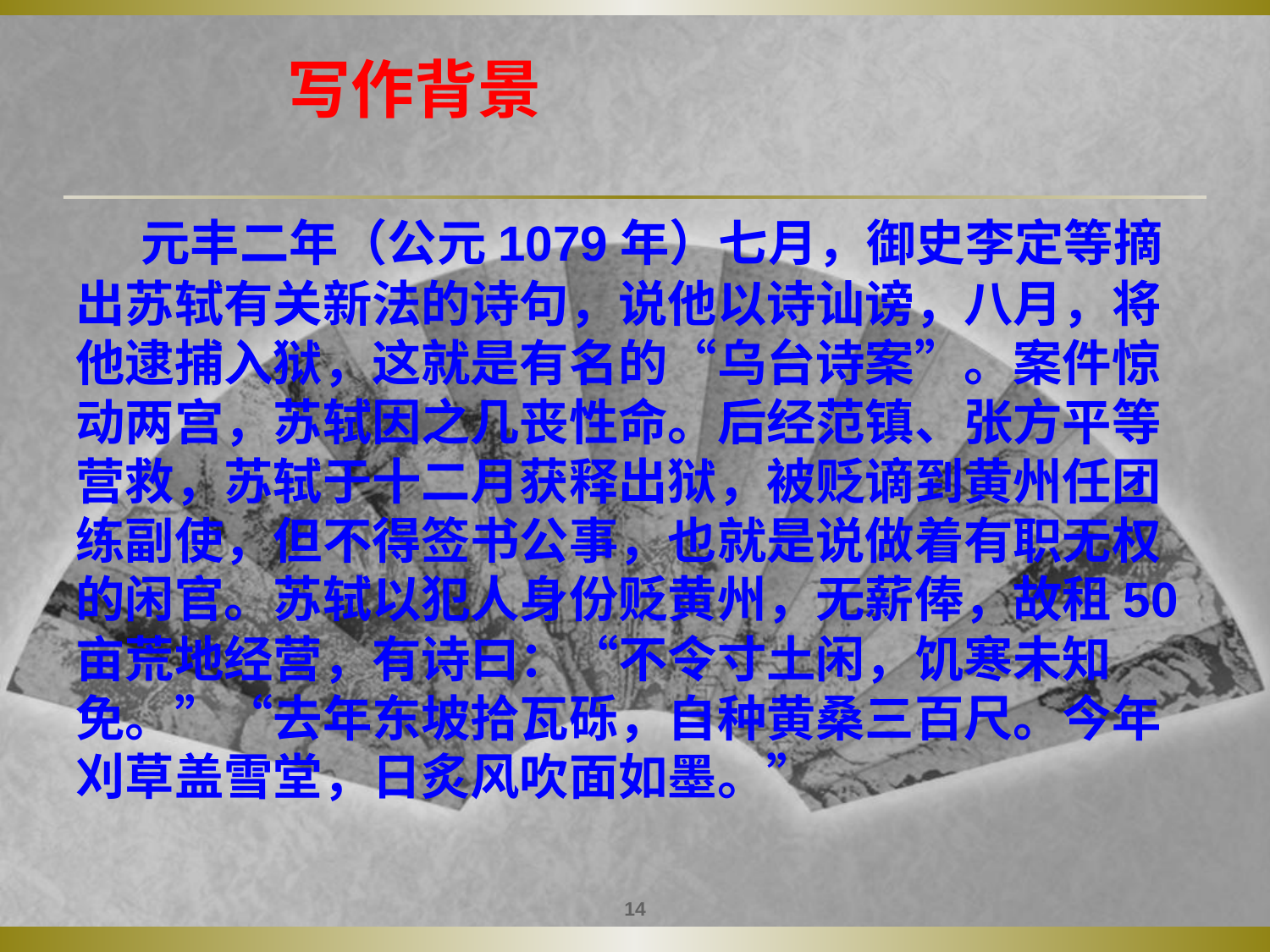

写作背景

    元丰二年（公元1079年）七月，御史李定等摘出苏轼有关新法的诗句，说他以诗讪谤，八月，将他逮捕入狱，这就是有名的“乌台诗案”。案件惊动两宫，苏轼因之几丧性命。后经范镇、张方平等营救，苏轼于十二月获释出狱，被贬谪到黄州任团练副使，但不得签书公事，也就是说做着有职无权的闲官。苏轼以犯人身份贬黄州，无薪俸，故租50亩荒地经营，有诗曰：“不令寸土闲，饥寒未知免。”“去年东坡拾瓦砾，自种黄桑三百尺。今年刈草盖雪堂，日炙风吹面如墨。”
14